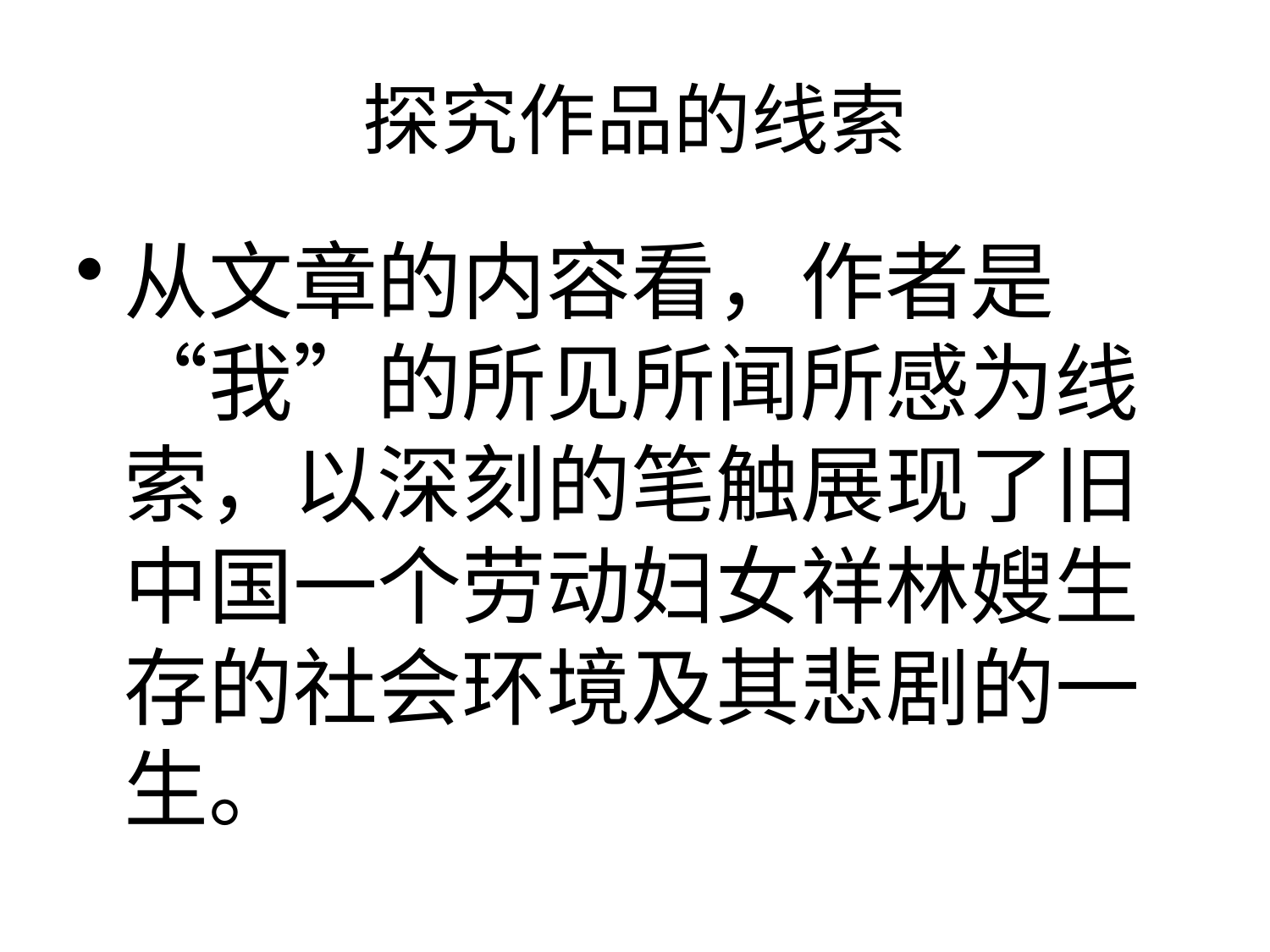

# 探究作品的线索
从文章的内容看，作者是“我”的所见所闻所感为线索，以深刻的笔触展现了旧中国一个劳动妇女祥林嫂生存的社会环境及其悲剧的一生。